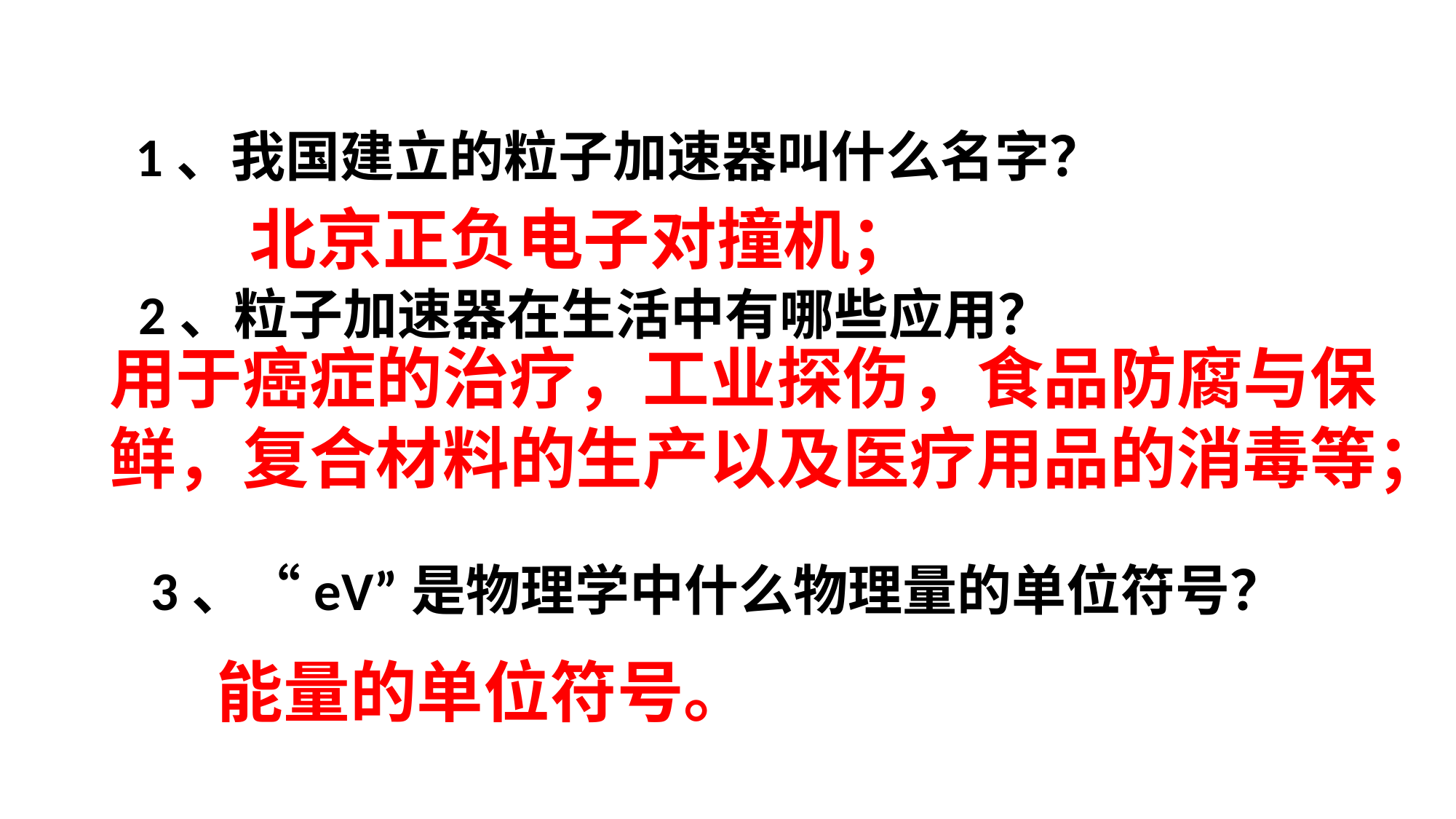

1、我国建立的粒子加速器叫什么名字？
 北京正负电子对撞机；
 2、粒子加速器在生活中有哪些应用？
用于癌症的治疗，工业探伤，食品防腐与保鲜，复合材料的生产以及医疗用品的消毒等；

 3、“eV”是物理学中什么物理量的单位符号？
能量的单位符号。